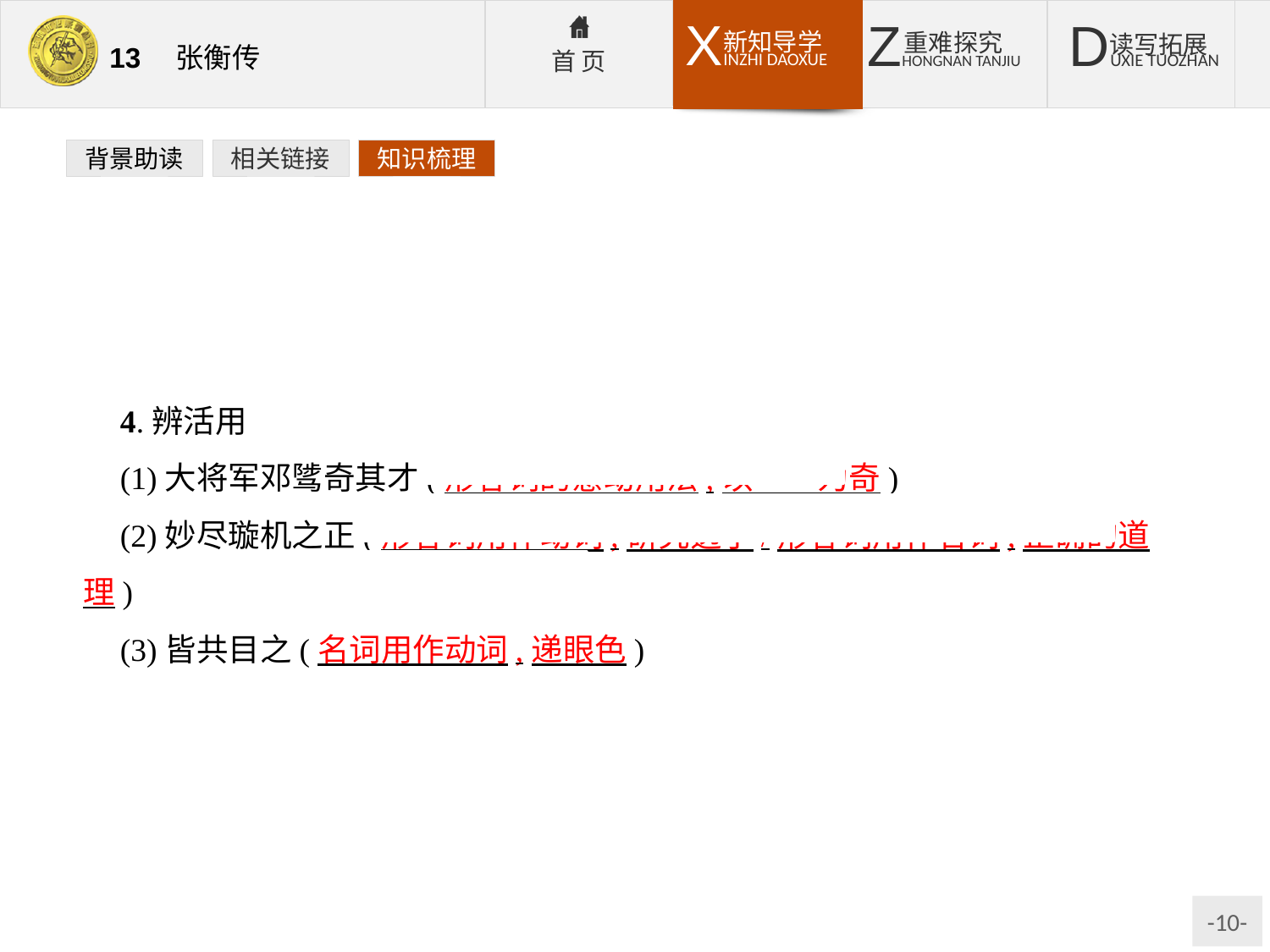

背景助读
相关链接
知识梳理
4.辨活用
(1)大将军邓骘奇其才(形容词的意动用法,以……为奇)
(2)妙尽璇机之正(形容词用作动词,研究透了/形容词用作名词,正确的道理)
(3)皆共目之(名词用作动词,递眼色)